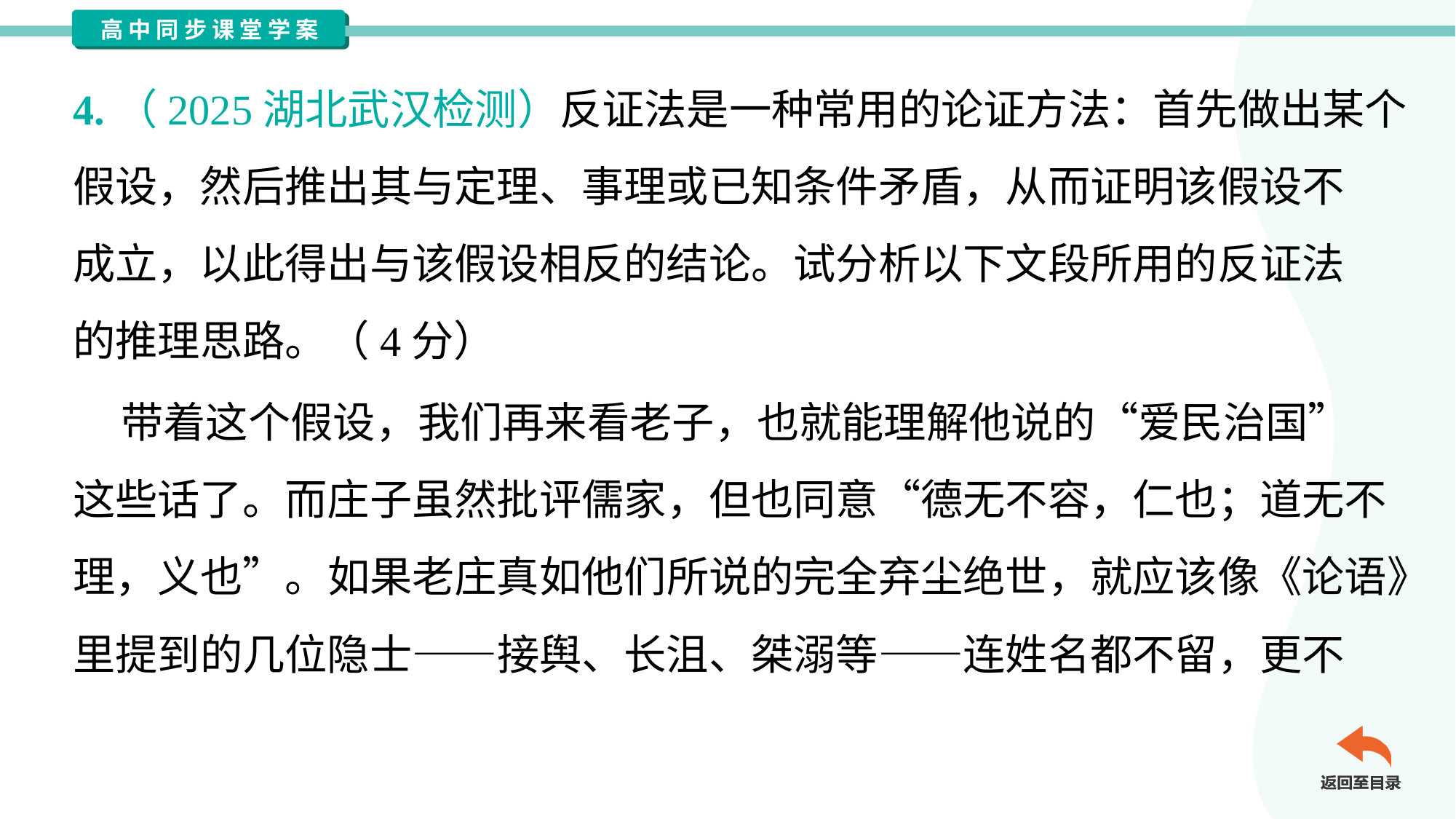

4.（2025湖北武汉检测）反证法是一种常用的论证方法：首先做出某个
假设，然后推出其与定理、事理或已知条件矛盾，从而证明该假设不
成立，以此得出与该假设相反的结论。试分析以下文段所用的反证法
的推理思路。（4分）
    带着这个假设，我们再来看老子，也就能理解他说的“爱民治国”
这些话了。而庄子虽然批评儒家，但也同意“德无不容，仁也；道无不
理，义也”。如果老庄真如他们所说的完全弃尘绝世，就应该像《论语》
里提到的几位隐士——接舆、长沮、桀溺等——连姓名都不留，更不